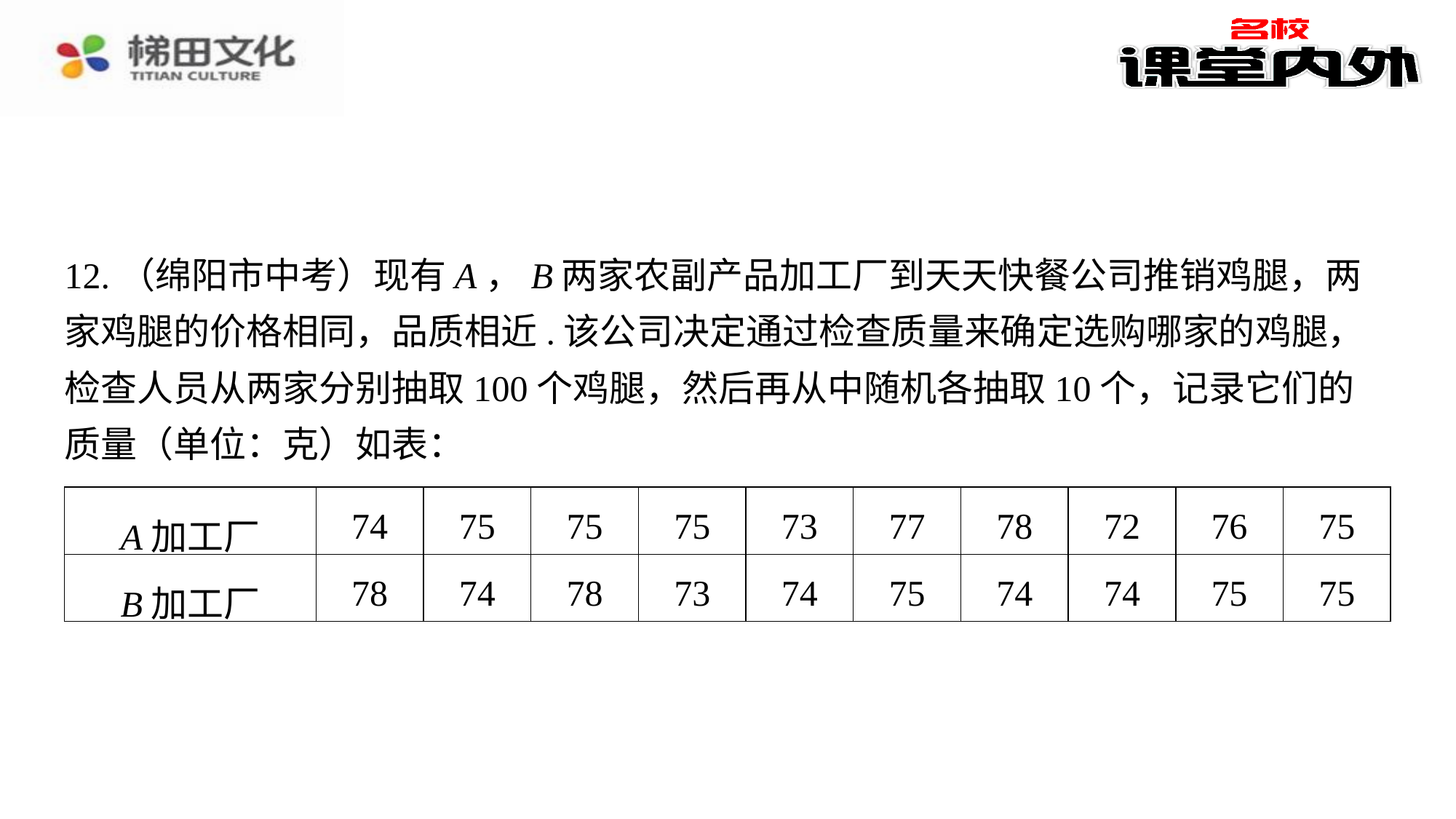

12.（绵阳市中考）现有A，B两家农副产品加工厂到天天快餐公司推销鸡腿，两家鸡腿的价格相同，品质相近.该公司决定通过检查质量来确定选购哪家的鸡腿，检查人员从两家分别抽取100个鸡腿，然后再从中随机各抽取10个，记录它们的质量（单位：克）如表：
| A加工厂 | 74 | 75 | 75 | 75 | 73 | 77 | 78 | 72 | 76 | 75 |
| --- | --- | --- | --- | --- | --- | --- | --- | --- | --- | --- |
| B加工厂 | 78 | 74 | 78 | 73 | 74 | 75 | 74 | 74 | 75 | 75 |